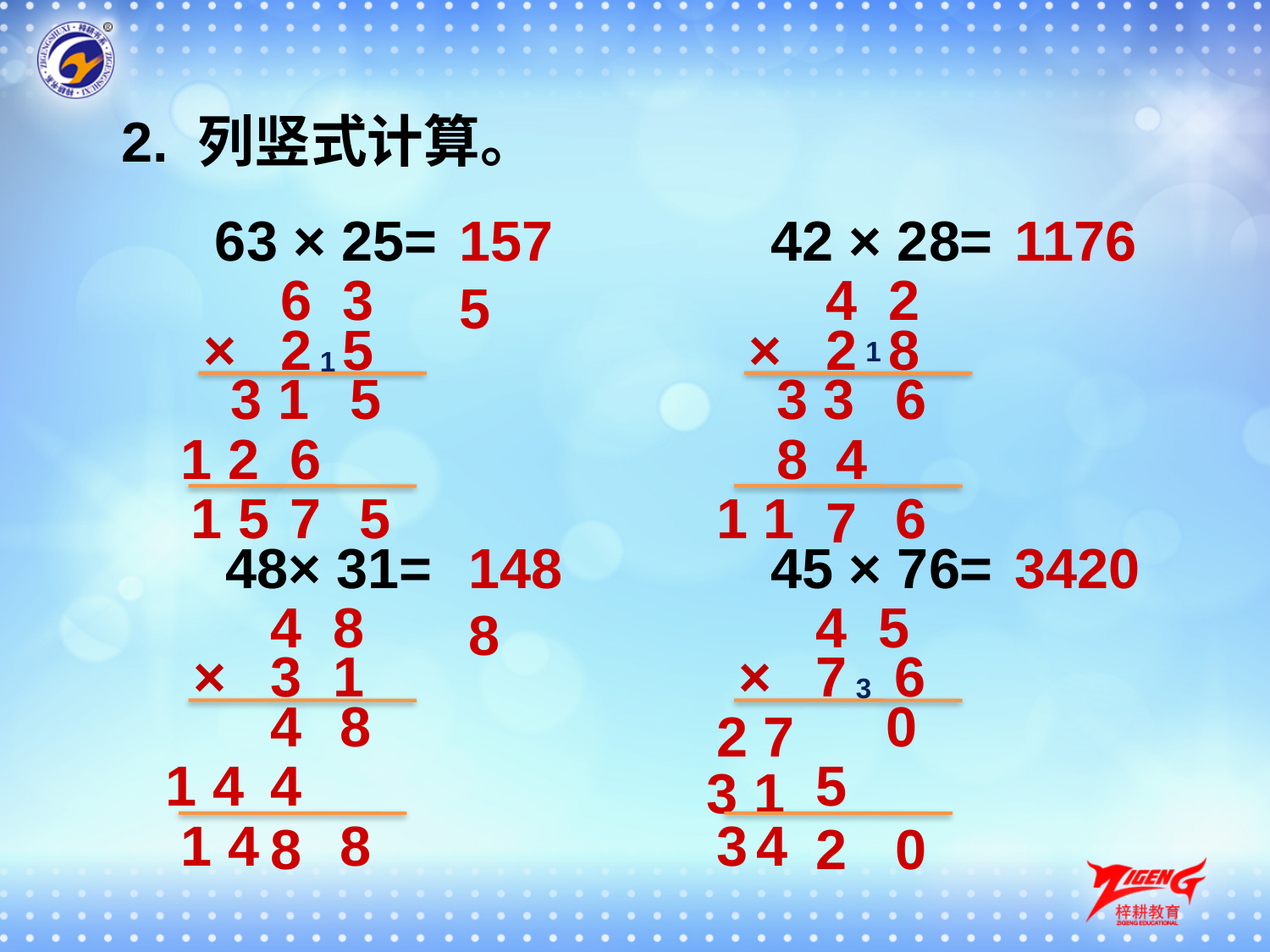

2. 列竖式计算。
63 × 25=
1575
42 × 28=
1176
6  3
×
2  5
4  2
×
2  8
1
1
5
3 3
6
3 1
6
8
4
1 2
1 5
7
5
1 1
6
7
48× 31=
1488
45 × 76=
3420
4  8
×
3  1
4  5
×
7   6
3
4
8
0
2 7
4
5
1 4
3 1
1 4
8
3
4
8
2
0